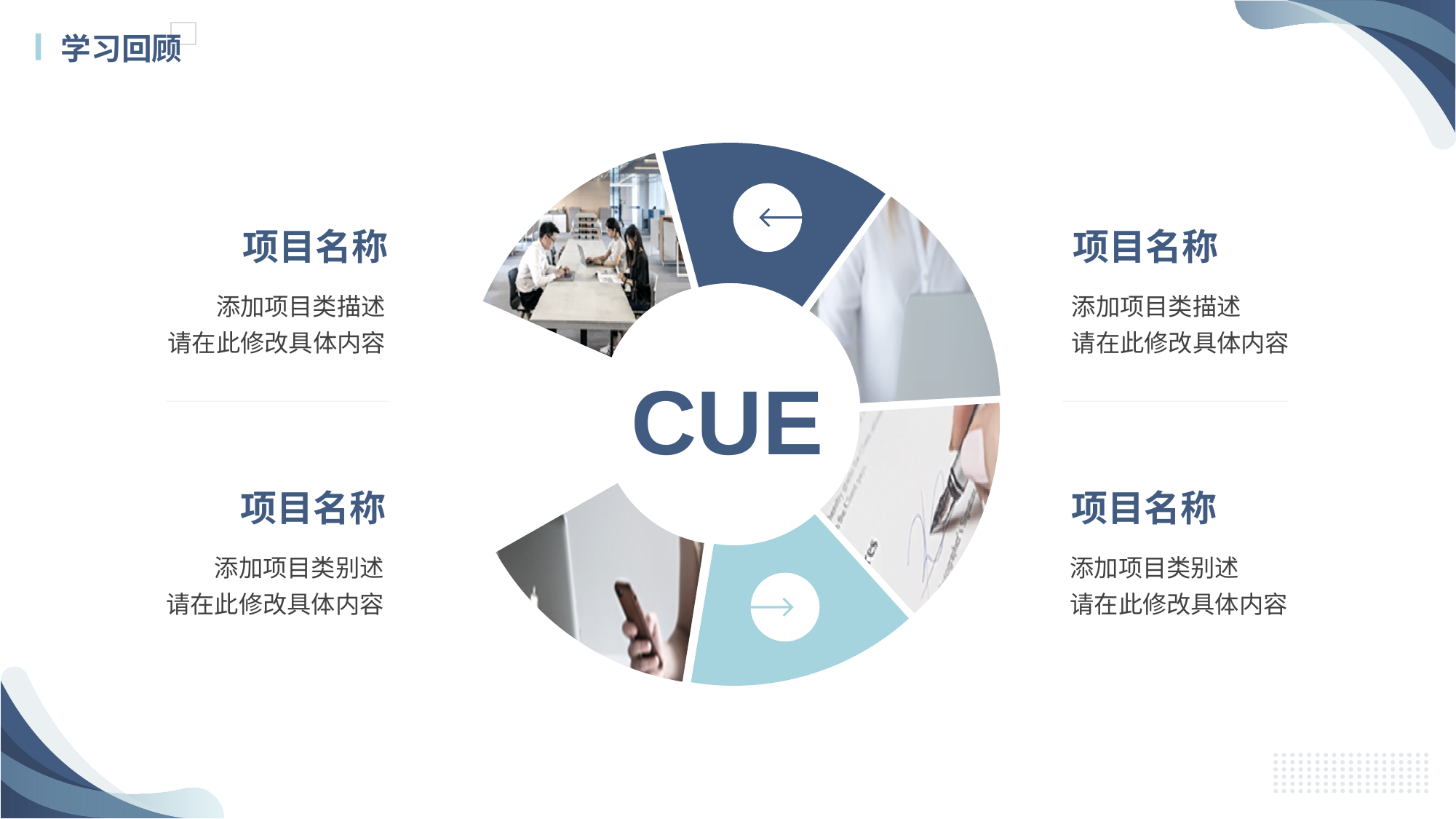

学习回顾

CUE
项目名称
添加项目类描述
请在此修改具体内容
项目名称
添加项目类别述
请在此修改具体内容
项目名称
添加项目类描述
请在此修改具体内容
项目名称
添加项目类别述
请在此修改具体内容